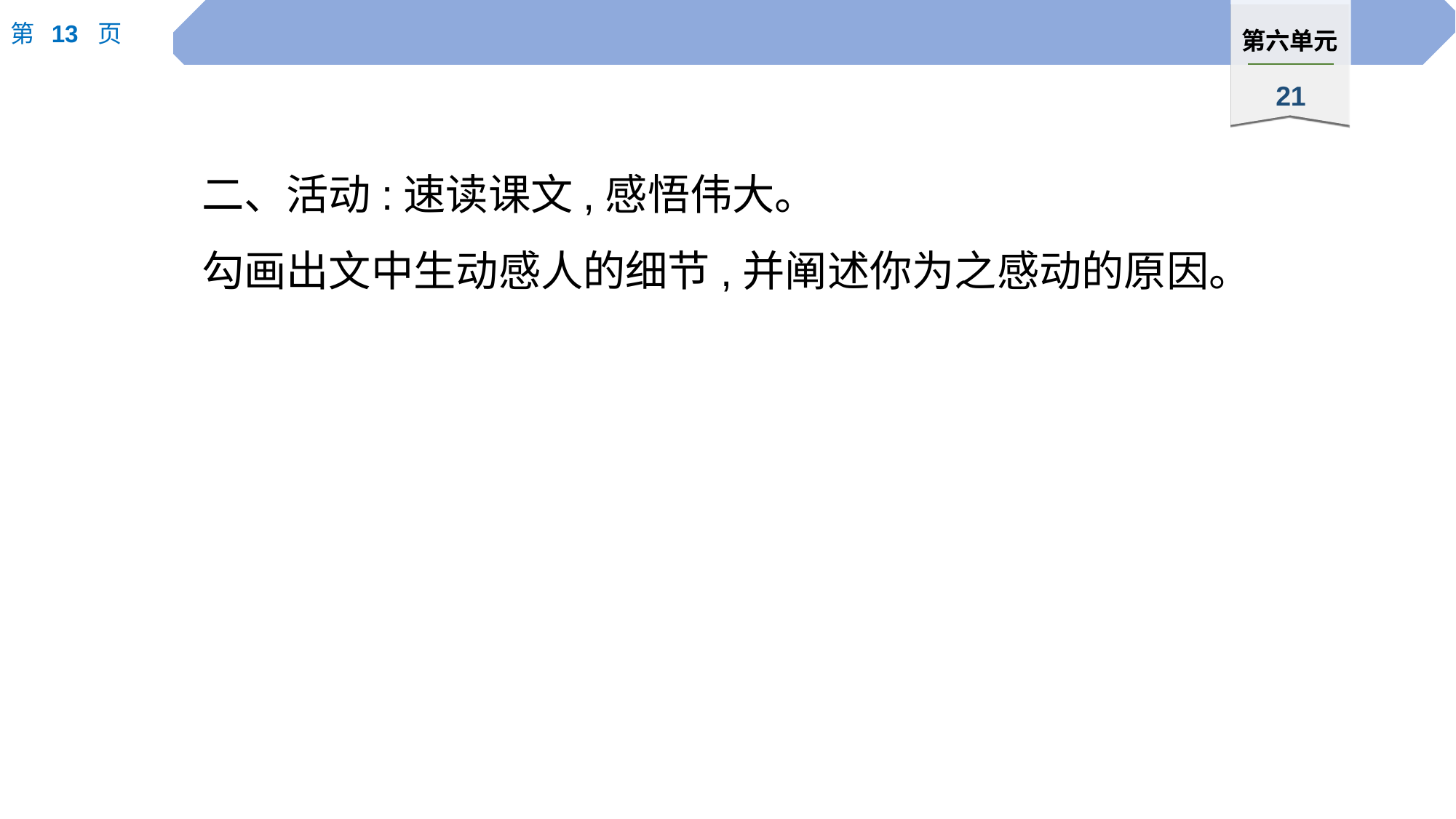

二、活动:速读课文,感悟伟大。
勾画出文中生动感人的细节,并阐述你为之感动的原因。